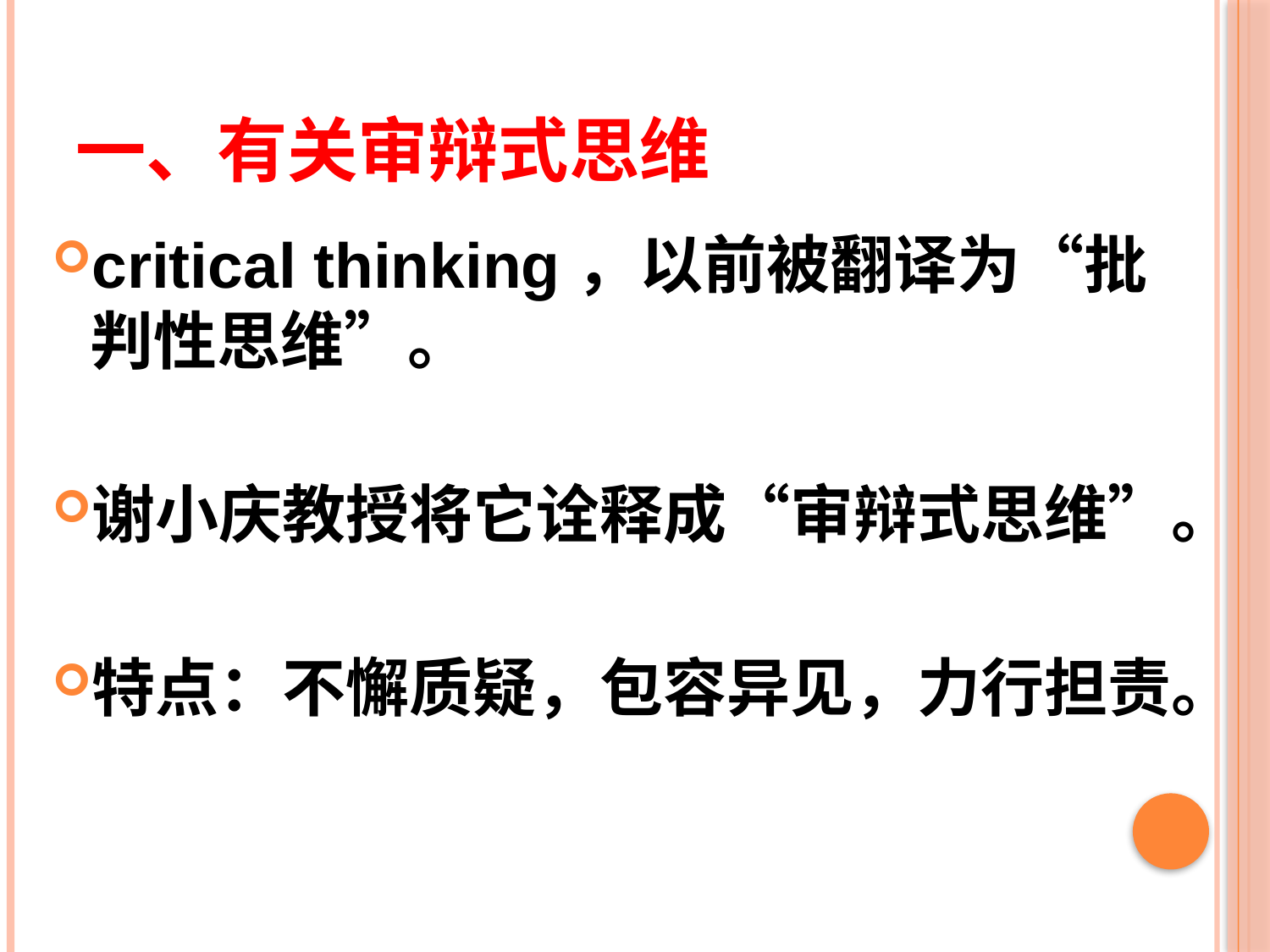

# 一、有关审辩式思维
critical thinking，以前被翻译为“批判性思维”。

谢小庆教授将它诠释成“审辩式思维”。

特点：不懈质疑，包容异见，力行担责。